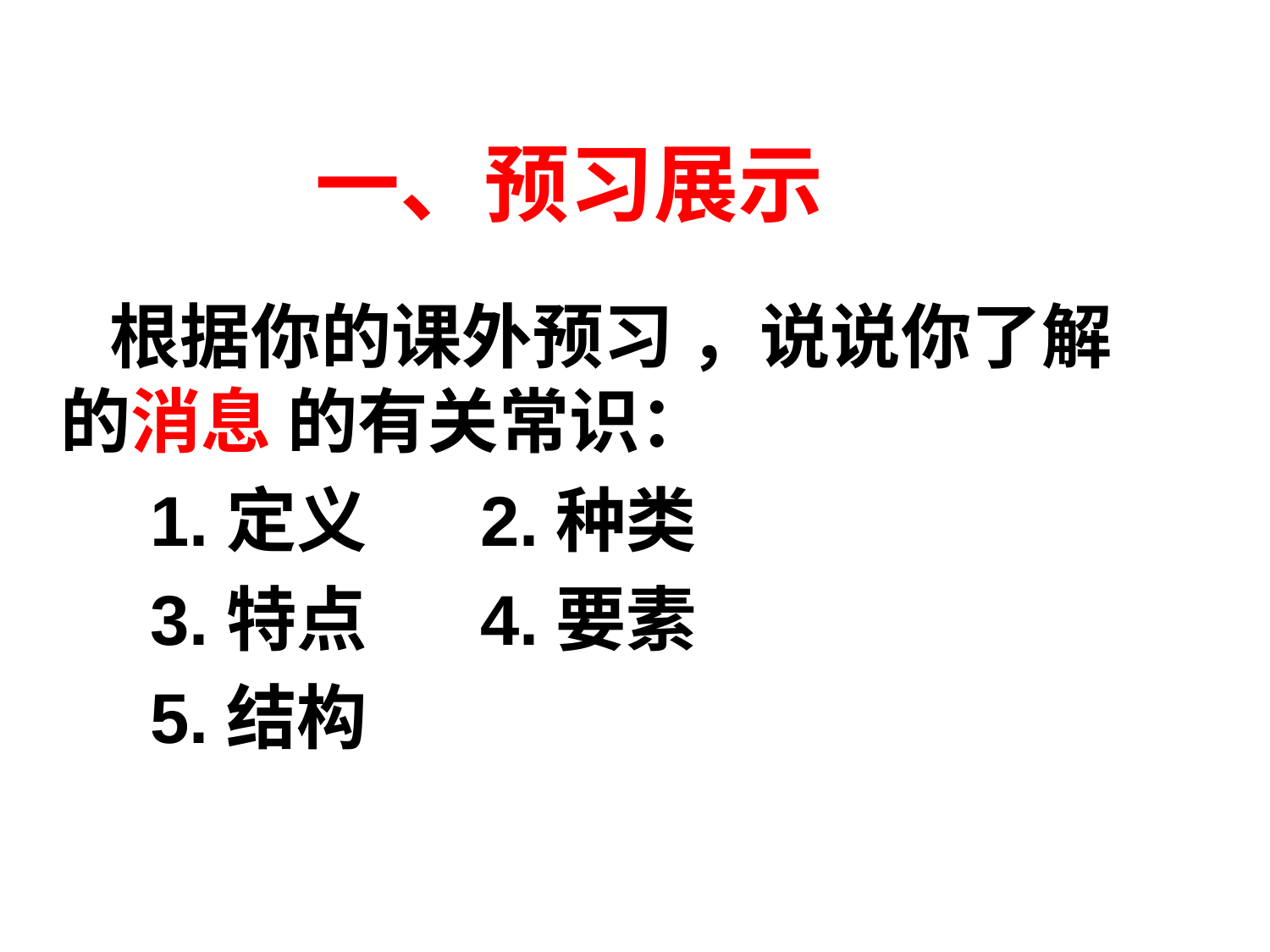

# 一、预习展示
     根据你的课外预习 ，说说你了解的消息 的有关常识：
       1.定义      2.种类
       3.特点      4.要素
       5.结构